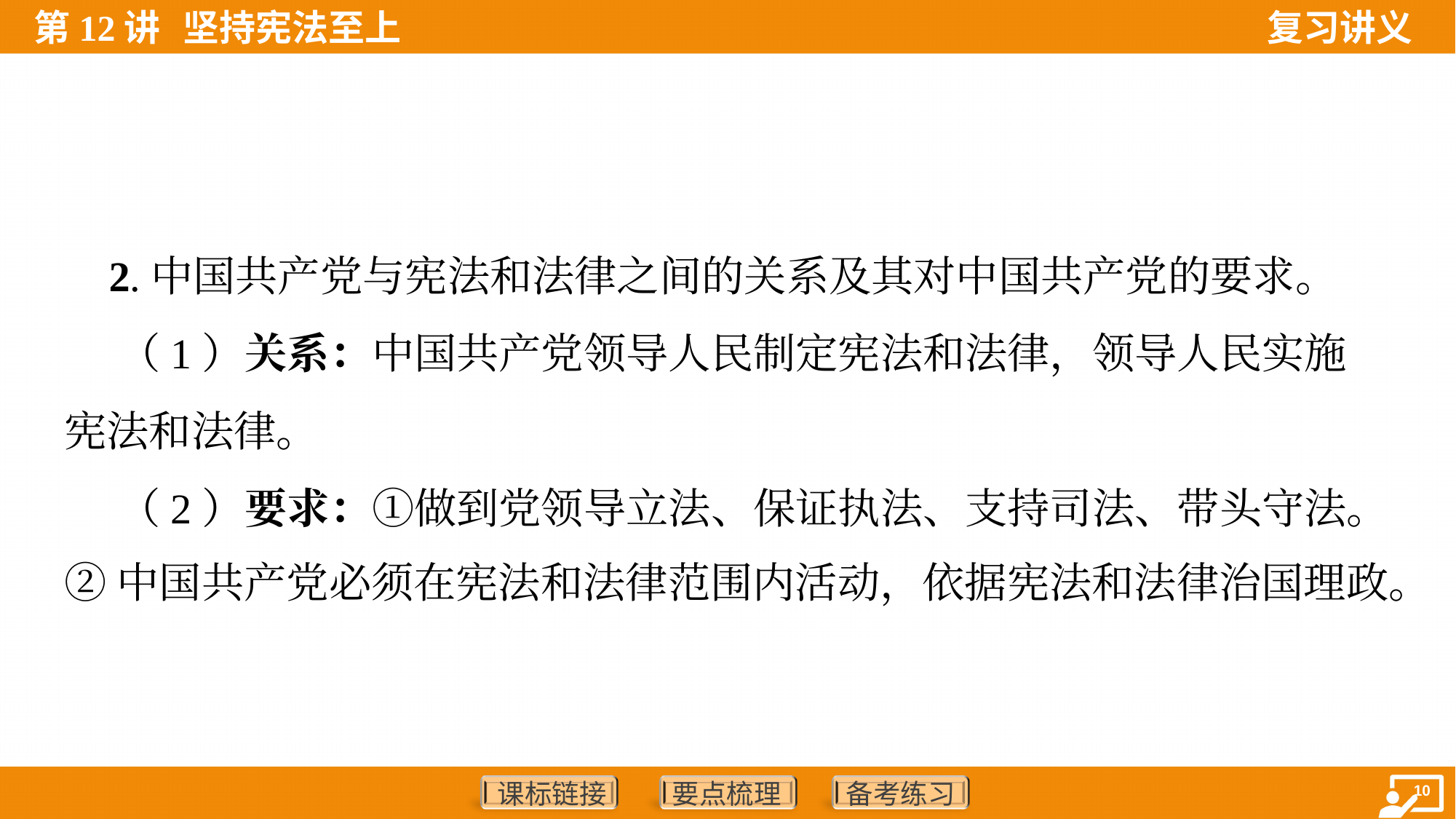

2.中国共产党与宪法和法律之间的关系及其对中国共产党的要求。
    （1）关系：中国共产党领导人民制定宪法和法律，领导人民实施
宪法和法律。
    （2）要求：①做到党领导立法、保证执法、支持司法、带头守法。
②中国共产党必须在宪法和法律范围内活动，依据宪法和法律治国理政。